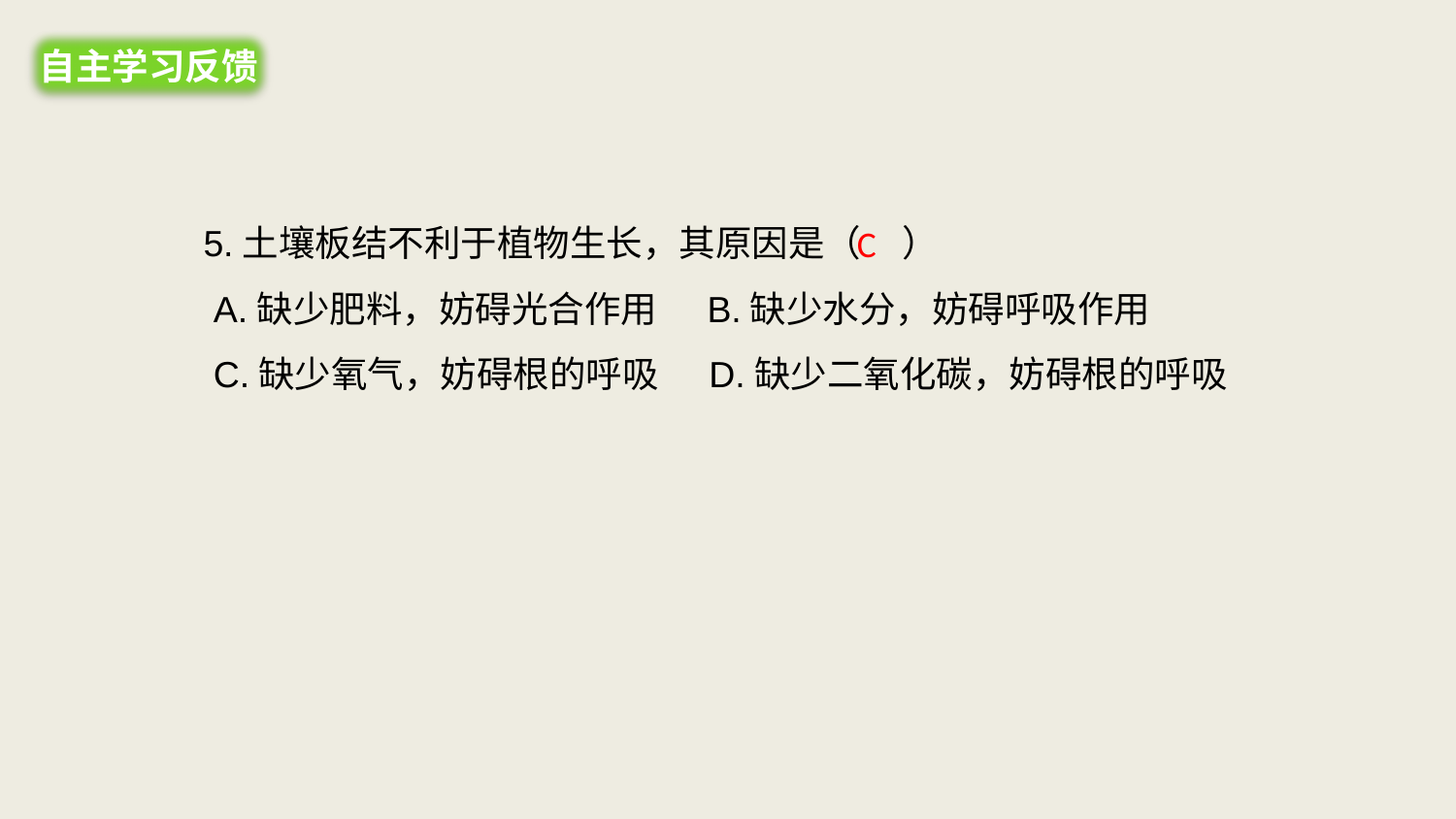

自主学习反馈
5.土壤板结不利于植物生长，其原因是（     ）
 A.缺少肥料，妨碍光合作用     B.缺少水分，妨碍呼吸作用
 C.缺少氧气，妨碍根的呼吸     D.缺少二氧化碳，妨碍根的呼吸

C